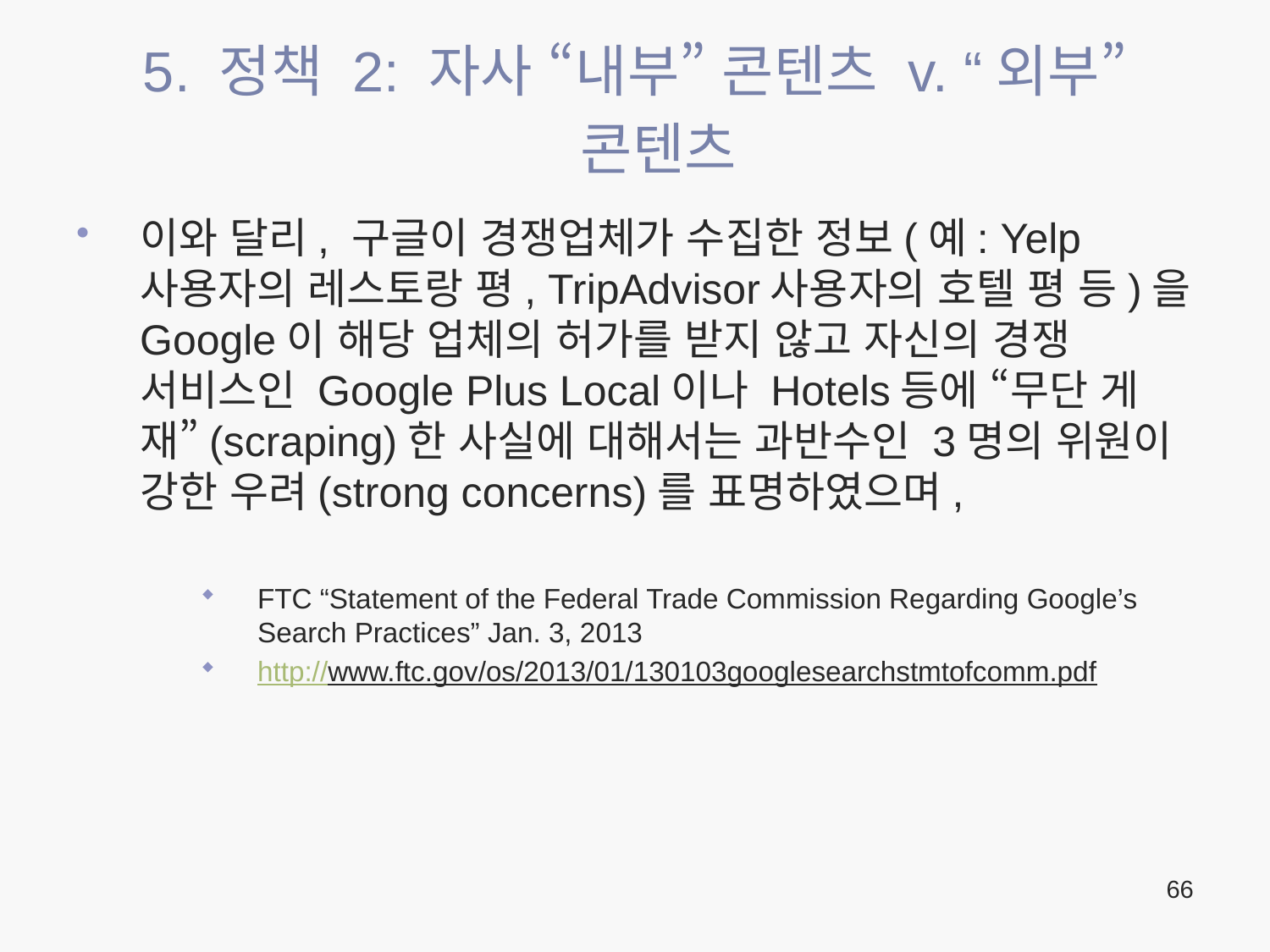

# 5. 정책 2: 자사 “내부” 콘텐츠 v. “외부” 콘텐츠
이와 달리, 구글이 경쟁업체가 수집한 정보(예: Yelp 사용자의 레스토랑 평, TripAdvisor사용자의 호텔 평 등)을 Google이 해당 업체의 허가를 받지 않고 자신의 경쟁 서비스인 Google Plus Local이나 Hotels등에 “무단 게재”(scraping)한 사실에 대해서는 과반수인 3명의 위원이 강한 우려(strong concerns)를 표명하였으며,

FTC “Statement of the Federal Trade Commission Regarding Google’s Search Practices” Jan. 3, 2013
http://www.ftc.gov/os/2013/01/130103googlesearchstmtofcomm.pdf
66